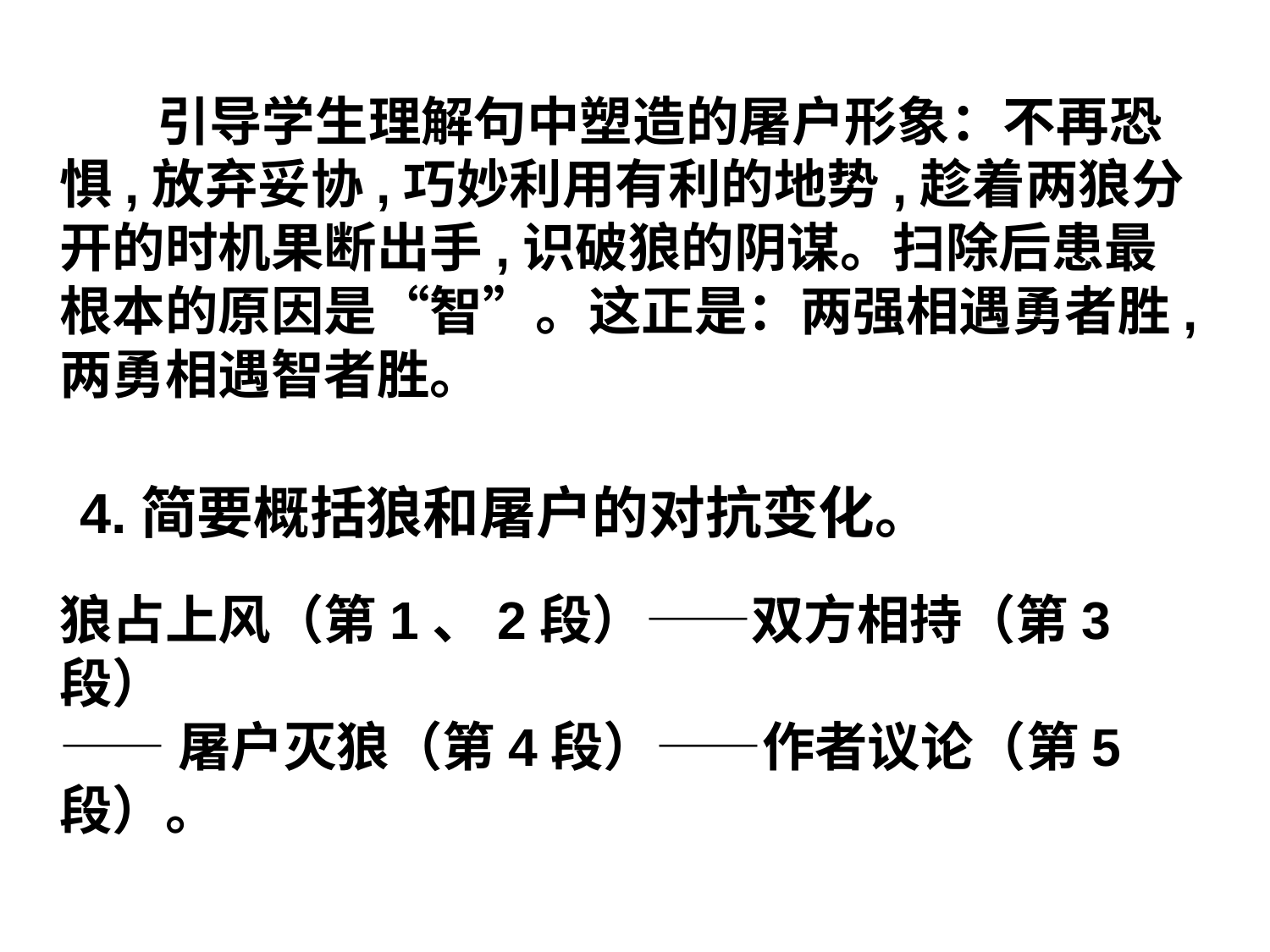

引导学生理解句中塑造的屠户形象：不再恐惧,放弃妥协,巧妙利用有利的地势,趁着两狼分开的时机果断出手,识破狼的阴谋。扫除后患最根本的原因是“智”。这正是：两强相遇勇者胜,两勇相遇智者胜。
4.简要概括狼和屠户的对抗变化。
狼占上风（第1、2段）——双方相持（第3段）
——屠户灭狼（第4段）——作者议论（第5段）。